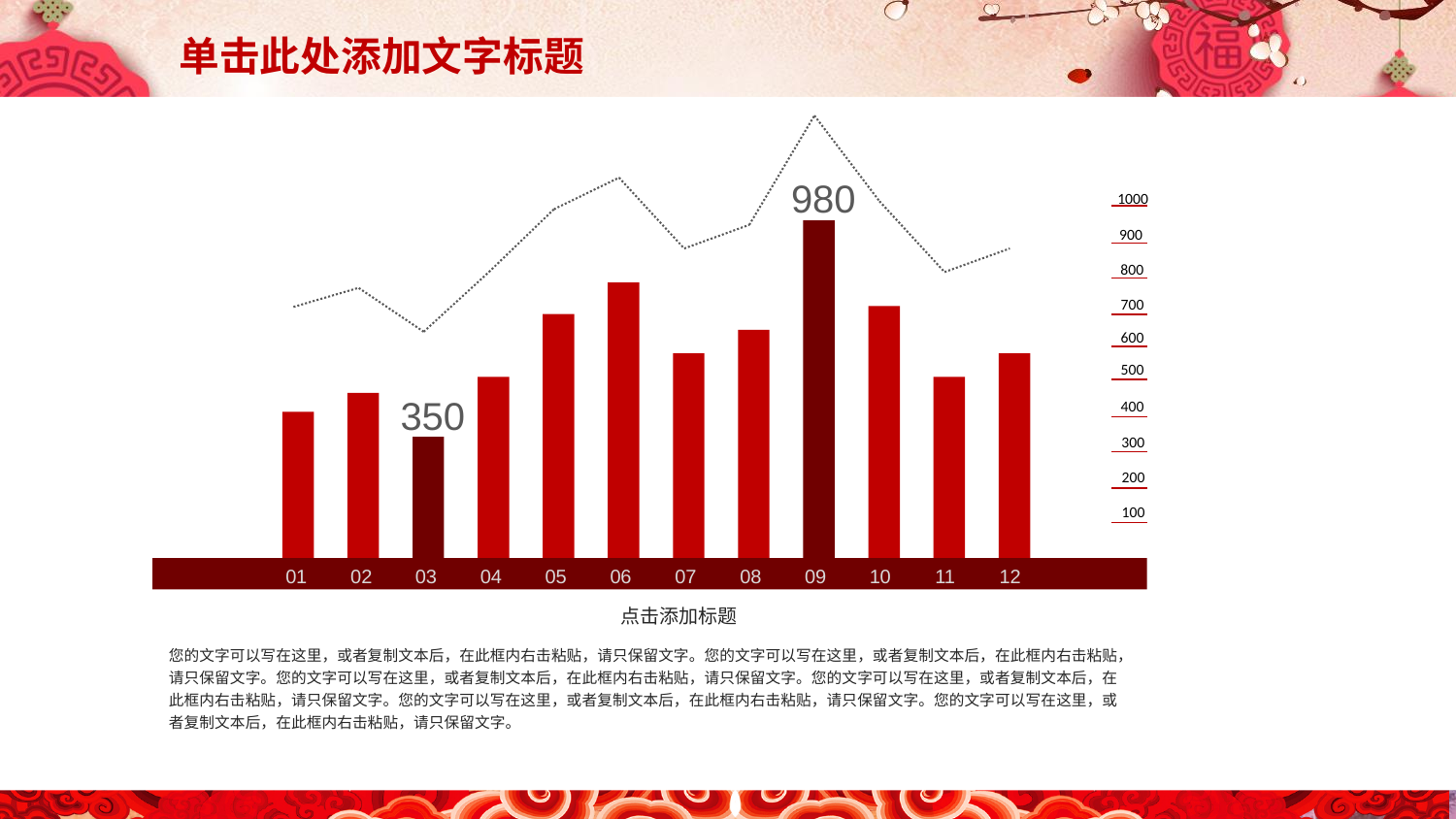

980
1000
900
800
700
600
500
400
300
200
100

350

01
02
03
04
05
06
07
08
09
10
11
12

点击添加标题
您的文字可以写在这里，或者复制文本后，在此框内右击粘贴，请只保留文字。您的文字可以写在这里，或者复制文本后，在此框内右击粘贴，请只保留文字。您的文字可以写在这里，或者复制文本后，在此框内右击粘贴，请只保留文字。您的文字可以写在这里，或者复制文本后，在此框内右击粘贴，请只保留文字。您的文字可以写在这里，或者复制文本后，在此框内右击粘贴，请只保留文字。您的文字可以写在这里，或者复制文本后，在此框内右击粘贴，请只保留文字。